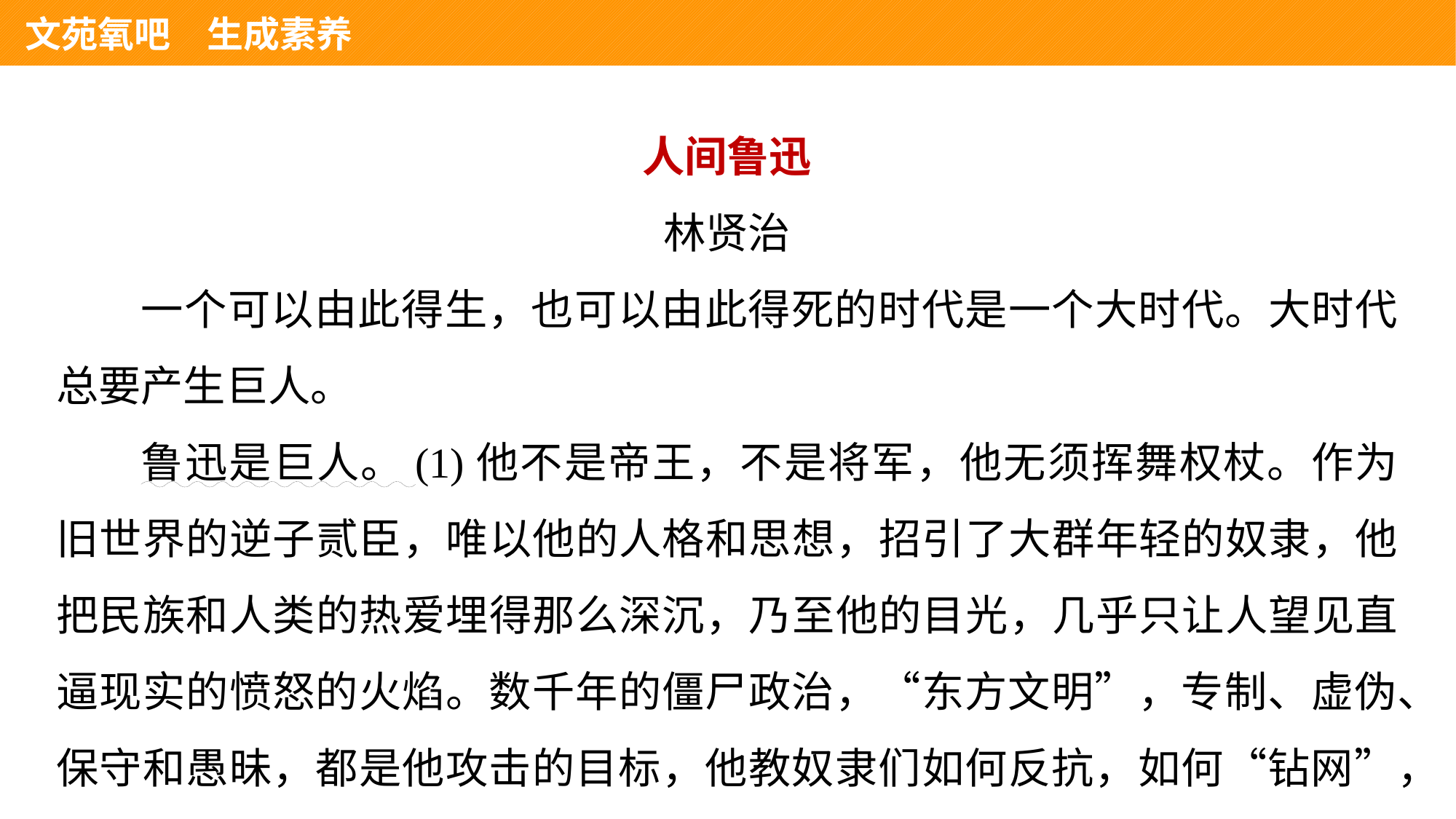

文苑氧吧　生成素养
人间鲁迅
林贤治
一个可以由此得生，也可以由此得死的时代是一个大时代。大时代总要产生巨人。
鲁迅是巨人。(1)他不是帝王，不是将军，他无须挥舞权杖。作为旧世界的逆子贰臣，唯以他的人格和思想，招引了大群年轻的奴隶，他把民族和人类的热爱埋得那么深沉，乃至他的目光，几乎只让人望见直逼现实的愤怒的火焰。数千年的僵尸政治，“东方文明”，专制、虚伪、保守和愚昧，都是他攻击的目标，他教奴隶们如何反抗，如何“钻网”，